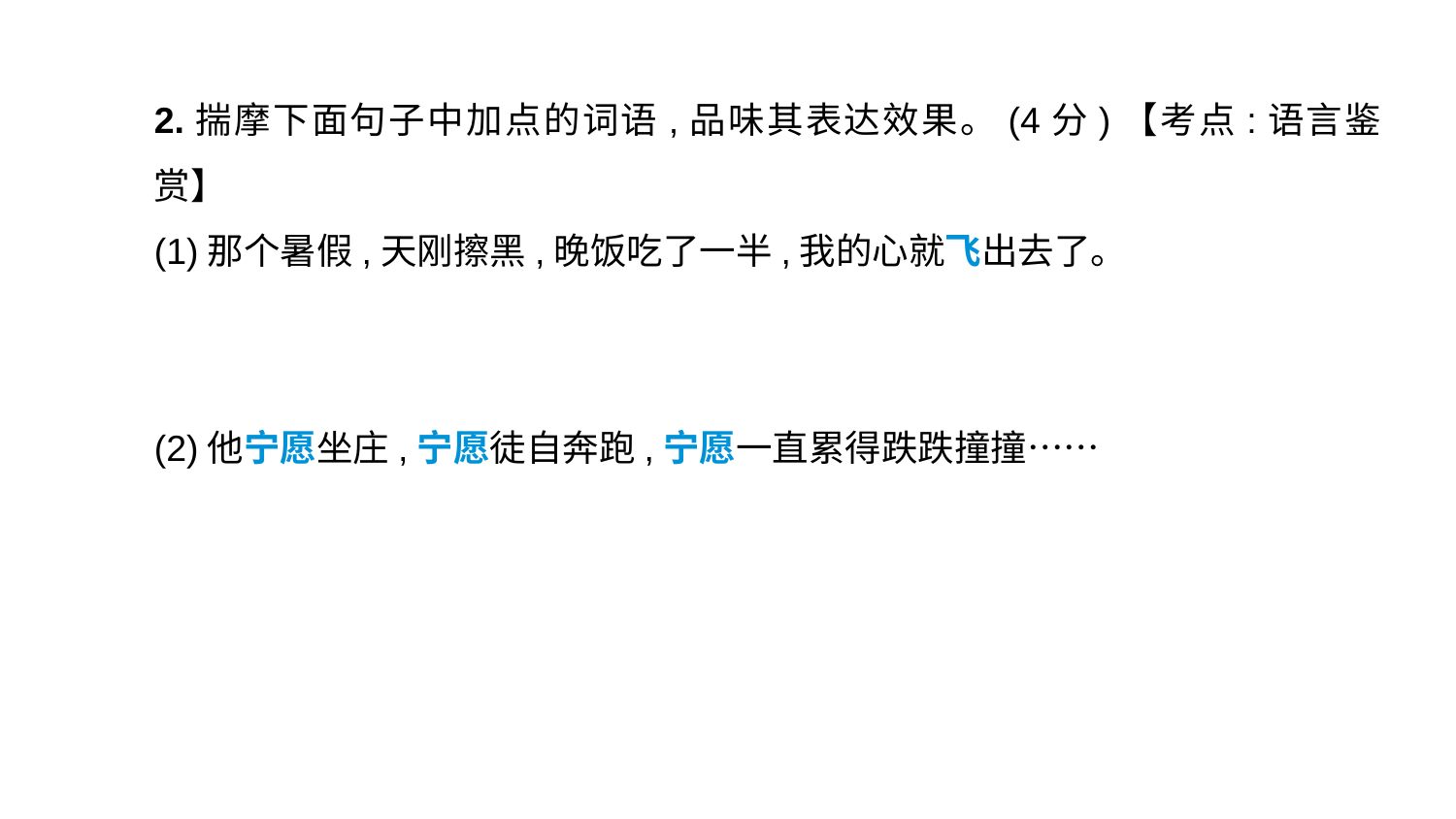

2.揣摩下面句子中加点的词语,品味其表达效果。(4分)【考点:语言鉴赏】
(1)那个暑假,天刚擦黑,晚饭吃了一半,我的心就飞出去了。

(2)他宁愿坐庄,宁愿徒自奔跑,宁愿一直累得跌跌撞撞……